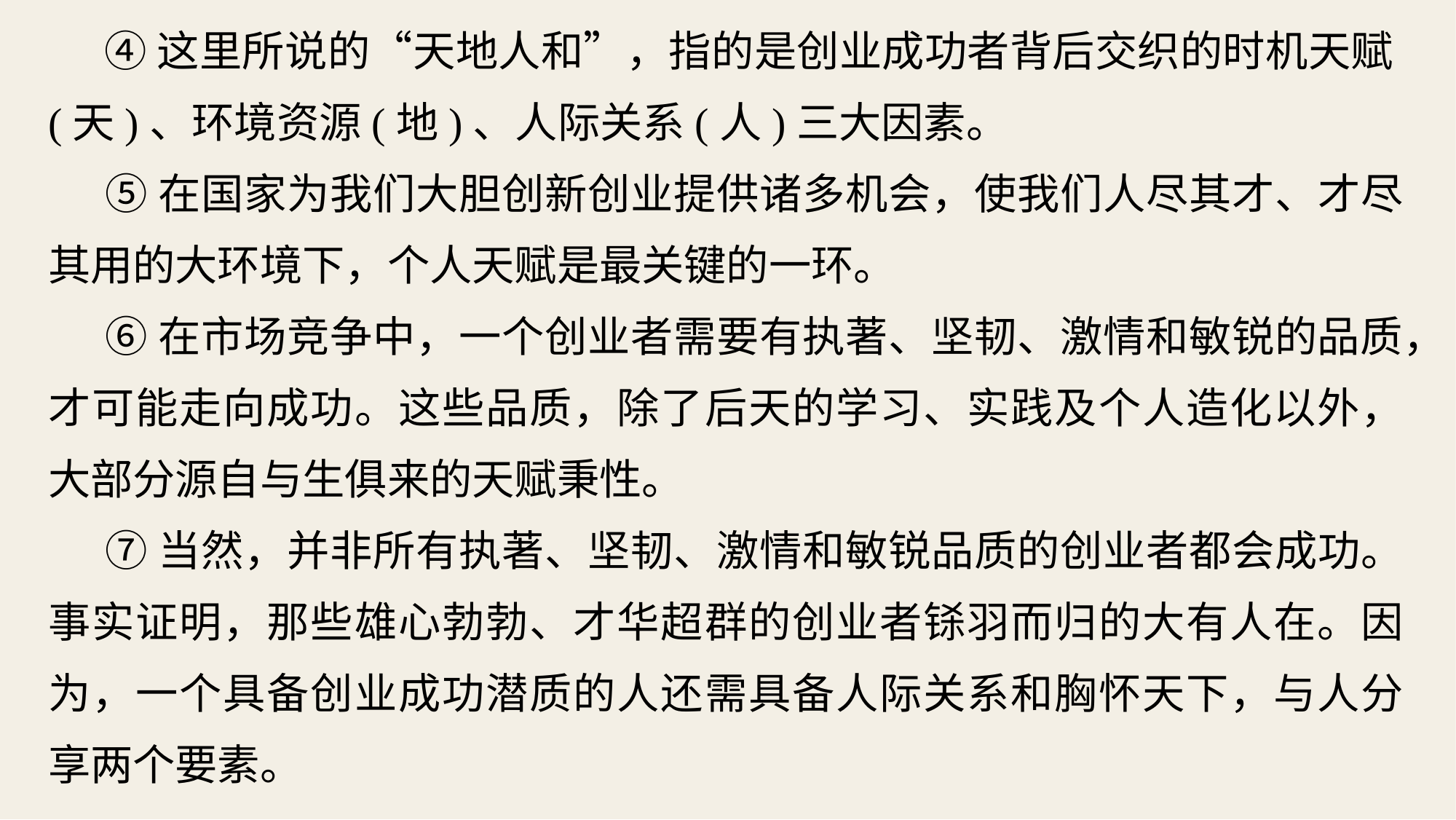

④这里所说的“天地人和”，指的是创业成功者背后交织的时机天赋(天)、环境资源(地)、人际关系(人)三大因素。
  ⑤在国家为我们大胆创新创业提供诸多机会，使我们人尽其才、才尽其用的大环境下，个人天赋是最关键的一环。
  ⑥在市场竞争中，一个创业者需要有执著、坚韧、激情和敏锐的品质，才可能走向成功。这些品质，除了后天的学习、实践及个人造化以外，大部分源自与生俱来的天赋秉性。
  ⑦当然，并非所有执著、坚韧、激情和敏锐品质的创业者都会成功。事实证明，那些雄心勃勃、才华超群的创业者铩羽而归的大有人在。因为，一个具备创业成功潜质的人还需具备人际关系和胸怀天下，与人分享两个要素。